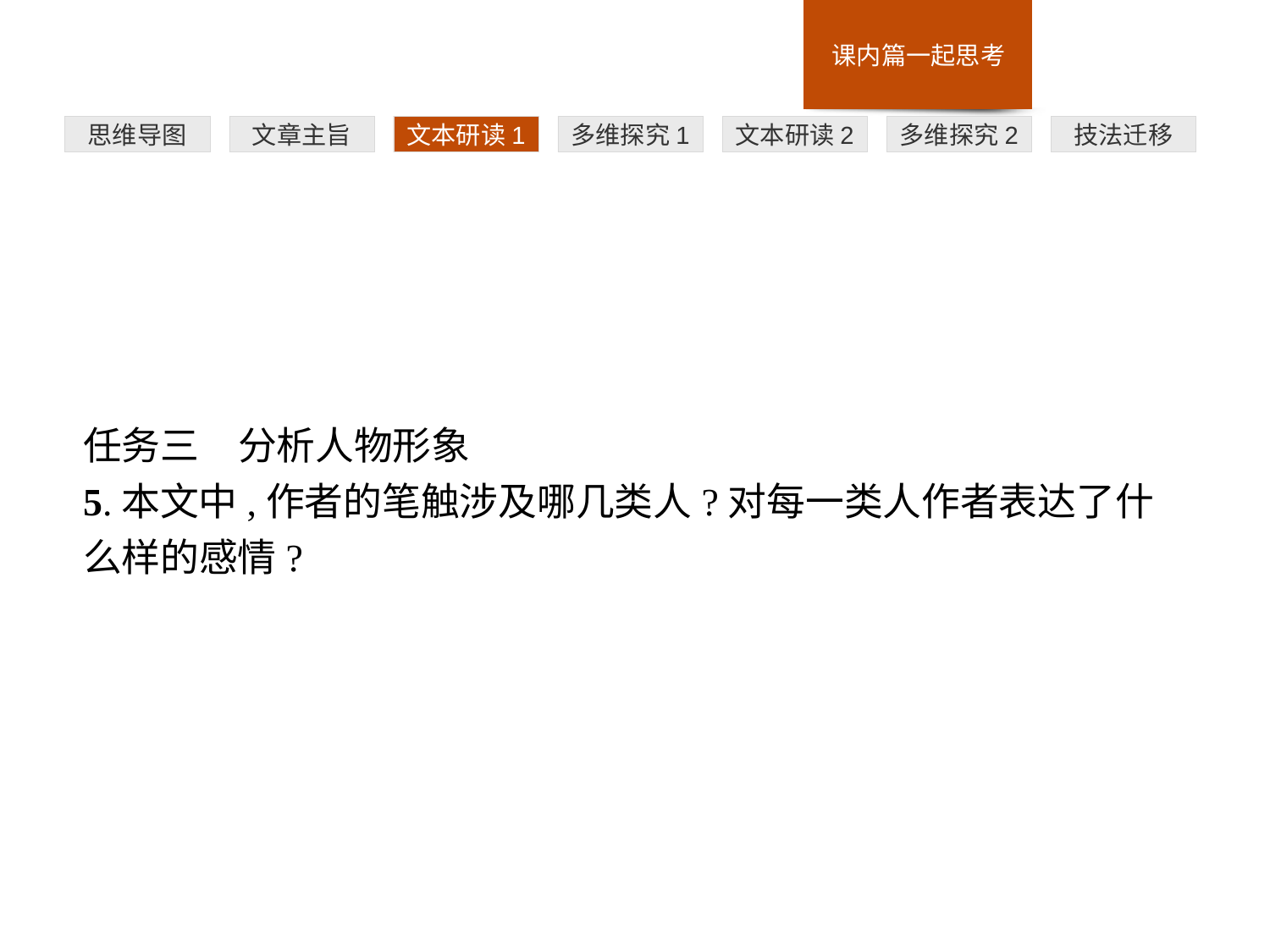

多维探究1
思维导图
文章主旨
文本研读1
文本研读2
多维探究2
技法迁移
任务三　分析人物形象
5.本文中,作者的笔触涉及哪几类人?对每一类人作者表达了什么样的感情?